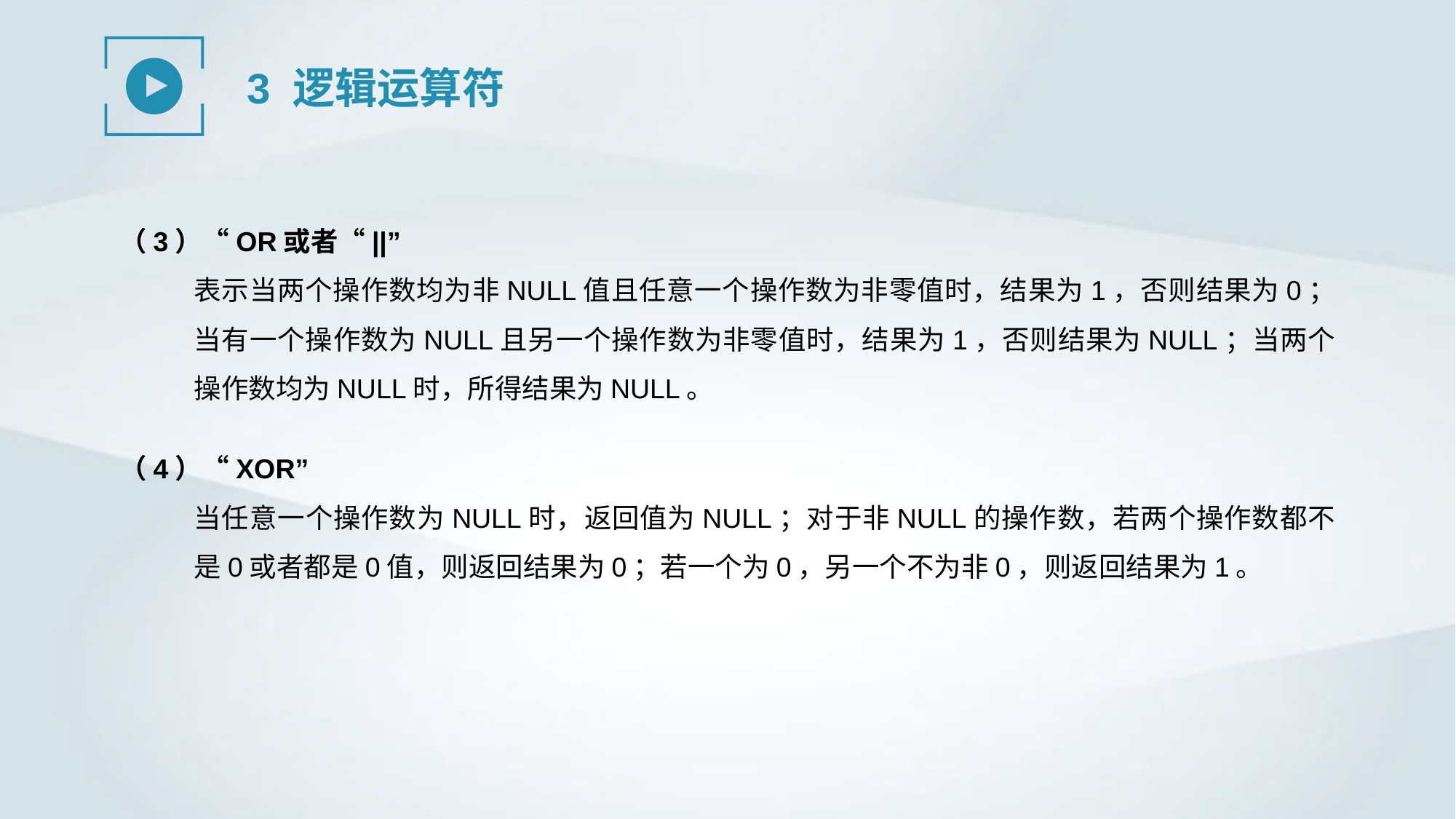

3 逻辑运算符
（3）“OR或者“||”
表示当两个操作数均为非NULL值且任意一个操作数为非零值时，结果为1，否则结果为0；当有一个操作数为NULL且另一个操作数为非零值时，结果为1，否则结果为NULL；当两个操作数均为NULL时，所得结果为NULL。
（4）“XOR”
当任意一个操作数为NULL时，返回值为NULL；对于非NULL的操作数，若两个操作数都不是0或者都是0值，则返回结果为0；若一个为0，另一个不为非0，则返回结果为1。